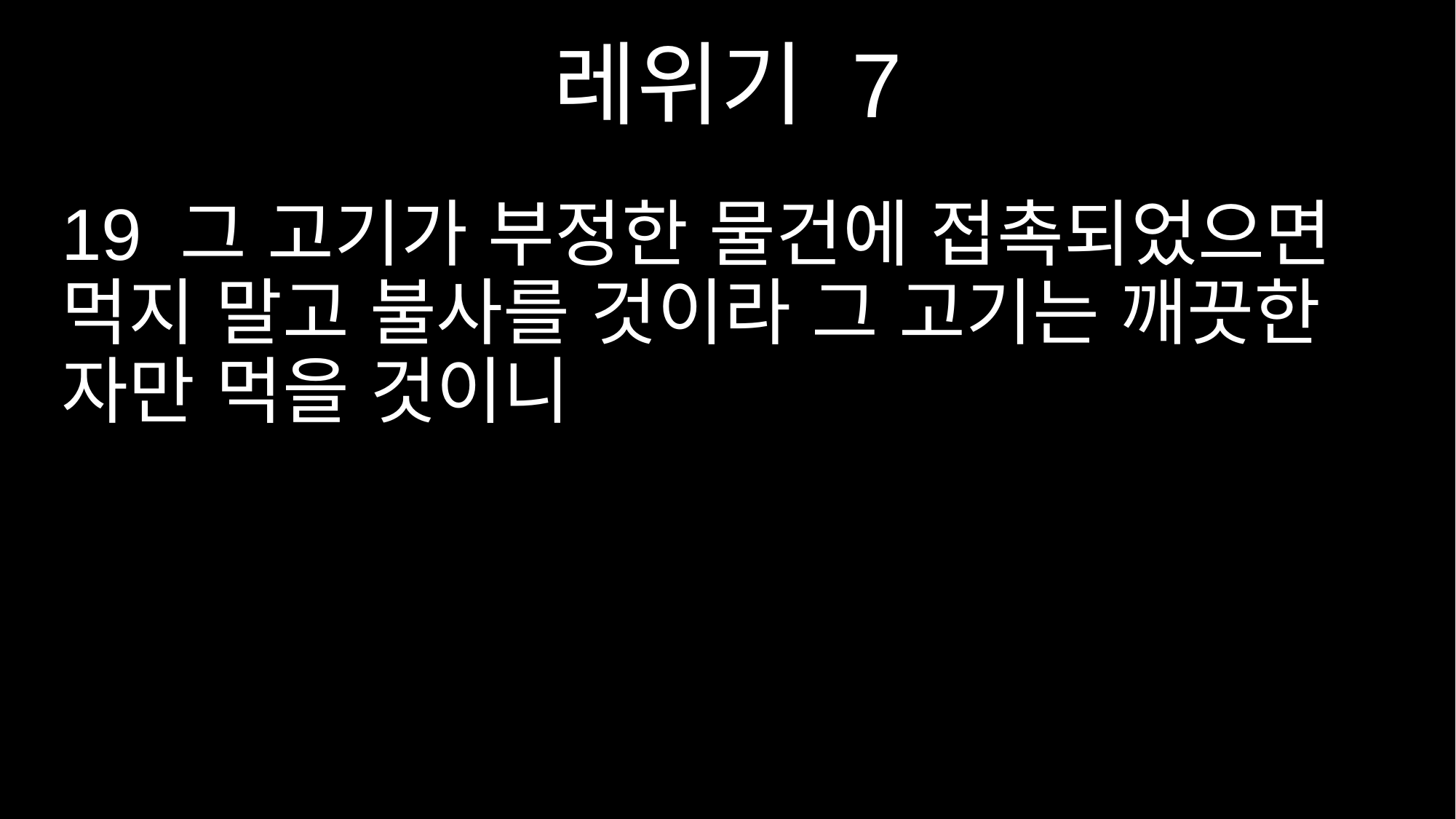

레위기 7
19 그 고기가 부정한 물건에 접촉되었으면 먹지 말고 불사를 것이라 그 고기는 깨끗한 자만 먹을 것이니